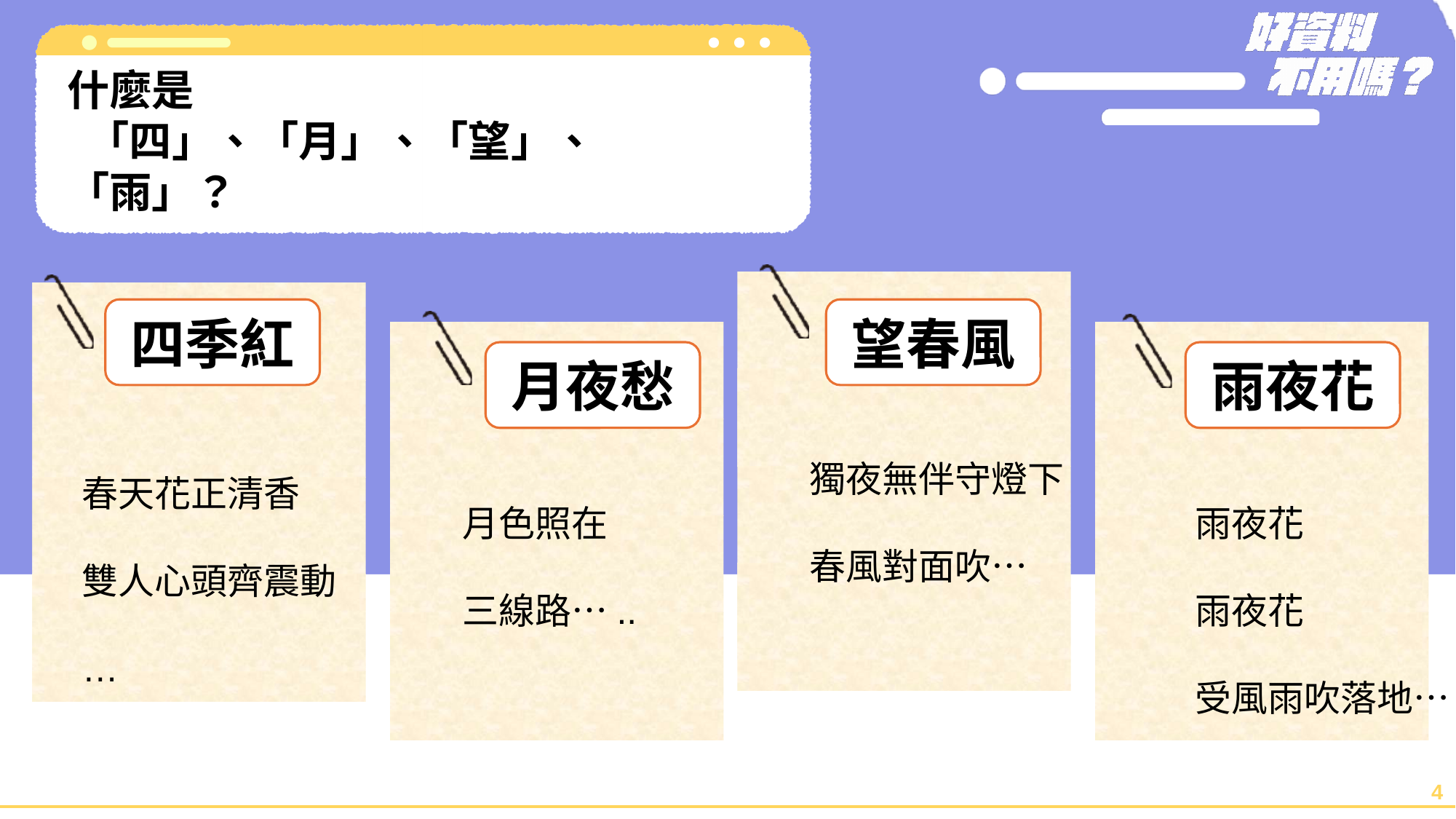

什麼是
 「四」、「月」、「望」、「雨」？
望春風
四季紅
雨夜花
月夜愁
獨夜無伴守燈下春風對面吹…
春天花正清香
雙人心頭齊震動
…
月色照在
三線路…..
雨夜花
雨夜花
受風雨吹落地…